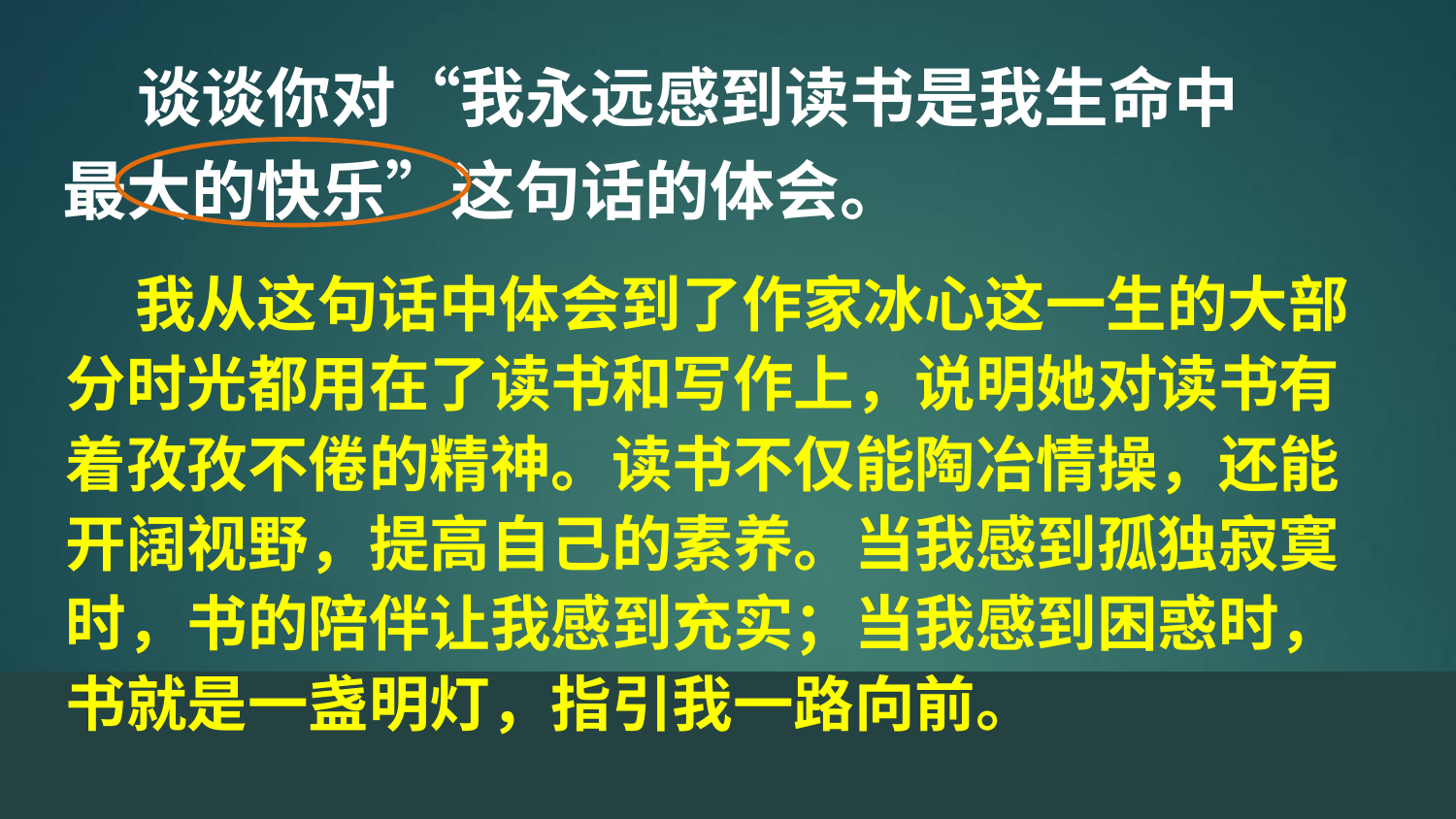

谈谈你对“我永远感到读书是我生命中最大的快乐”这句话的体会。

    我从这句话中体会到了作家冰心这一生的大部分时光都用在了读书和写作上，说明她对读书有着孜孜不倦的精神。读书不仅能陶冶情操，还能开阔视野，提高自己的素养。当我感到孤独寂寞时，书的陪伴让我感到充实；当我感到困惑时，书就是一盏明灯，指引我一路向前。